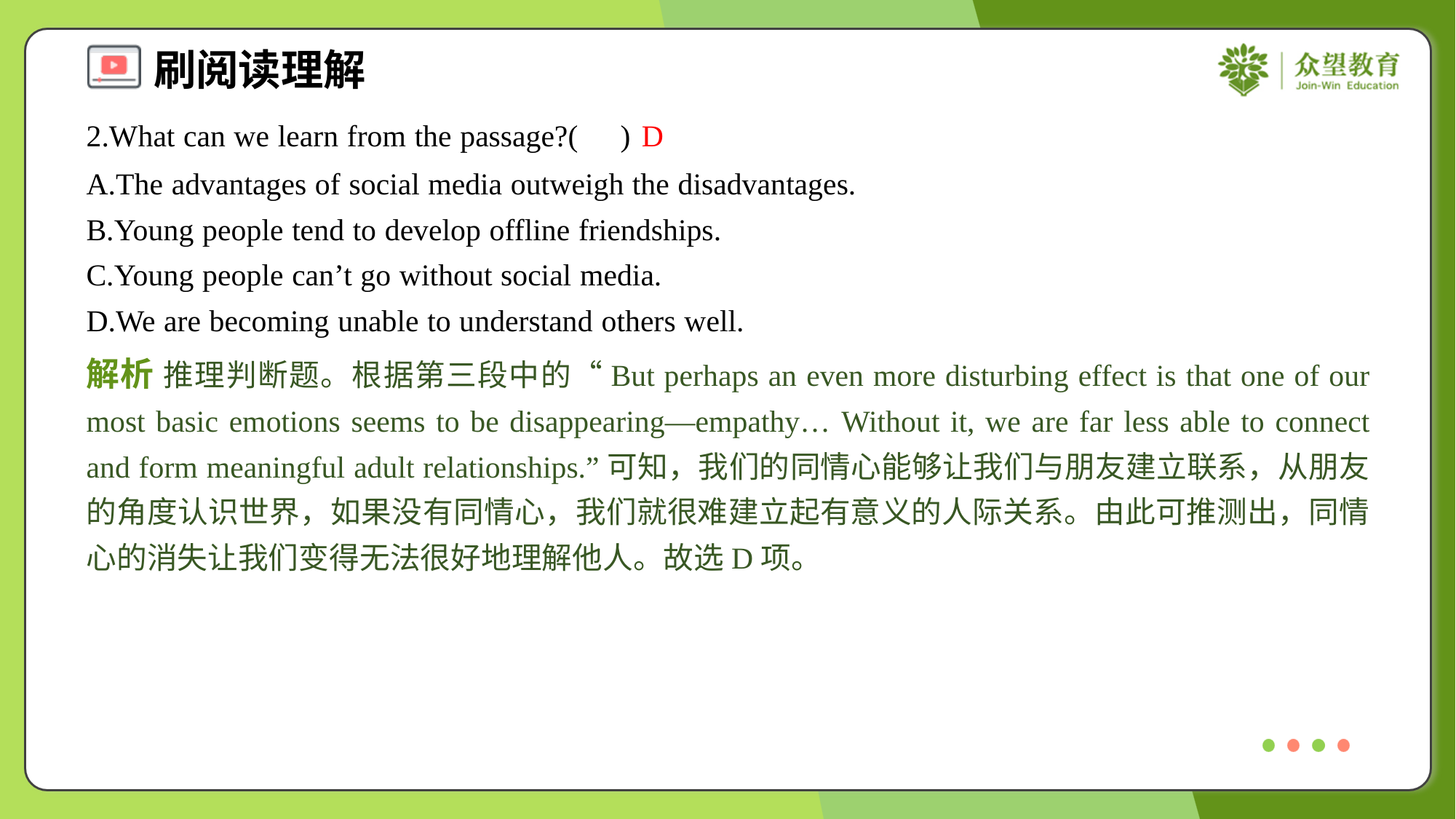

2.What can we learn from the passage?(     )
D
A.The advantages of social media outweigh the disadvantages.
B.Young people tend to develop offline friendships.
C.Young people can’t go without social media.
D.We are becoming unable to understand others well.
解析 推理判断题。根据第三段中的“But perhaps an even more disturbing effect is that one of our most basic emotions seems to be disappearing—empathy… Without it, we are far less able to connect and form meaningful adult relationships.”可知，我们的同情心能够让我们与朋友建立联系，从朋友的角度认识世界，如果没有同情心，我们就很难建立起有意义的人际关系。由此可推测出，同情心的消失让我们变得无法很好地理解他人。故选D项。